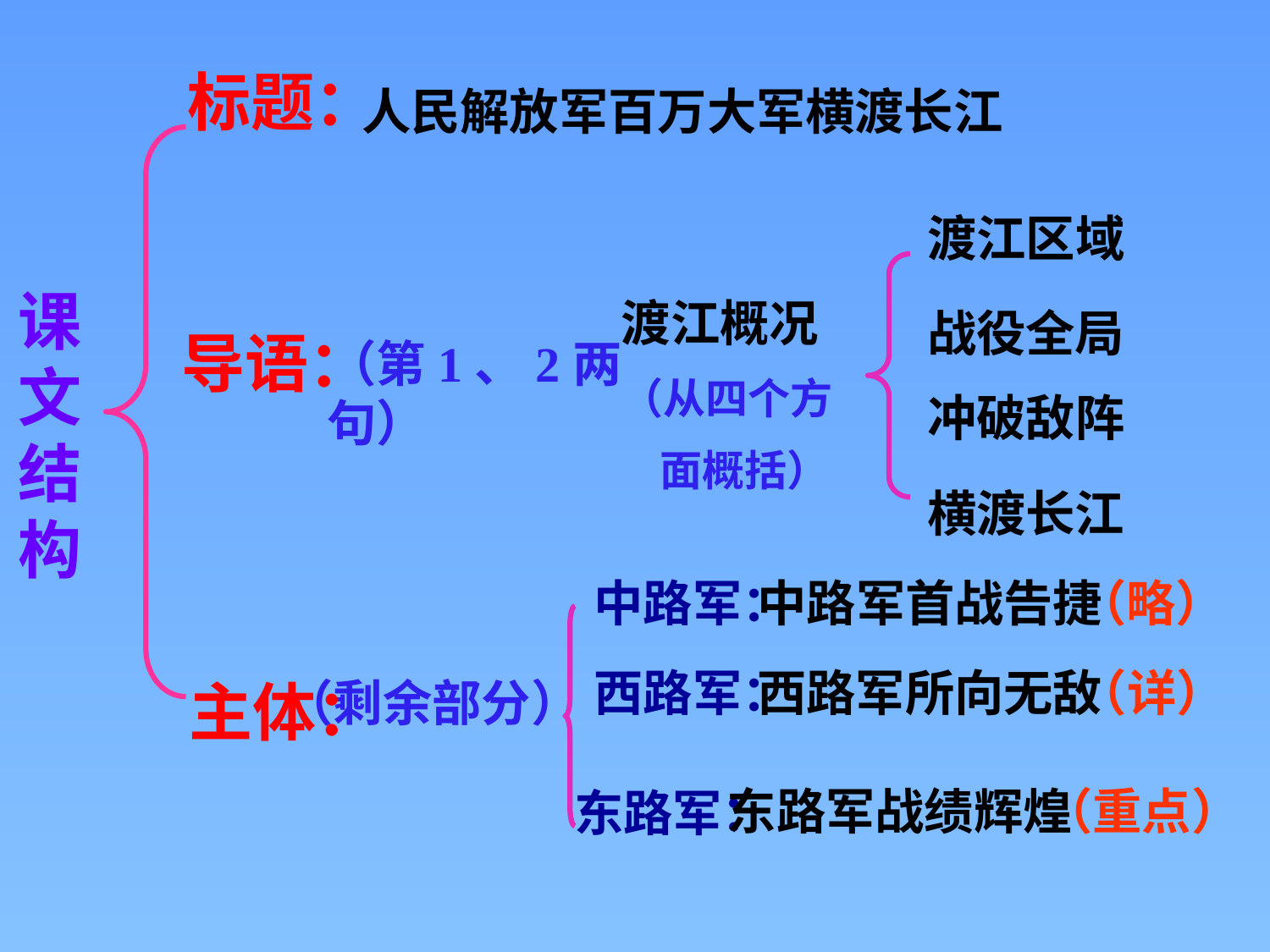

标题：
人民解放军百万大军横渡长江

渡江区域

课文结构
渡江概况
（从四个方
   面概括）
战役全局
导语：
（第1、2两句）
冲破敌阵
横渡长江
中路军：
中路军首战告捷
（略）

西路军：
西路军所向无敌
（详）
主体：
（剩余部分）
东路军战绩辉煌
（重点）
东路军：